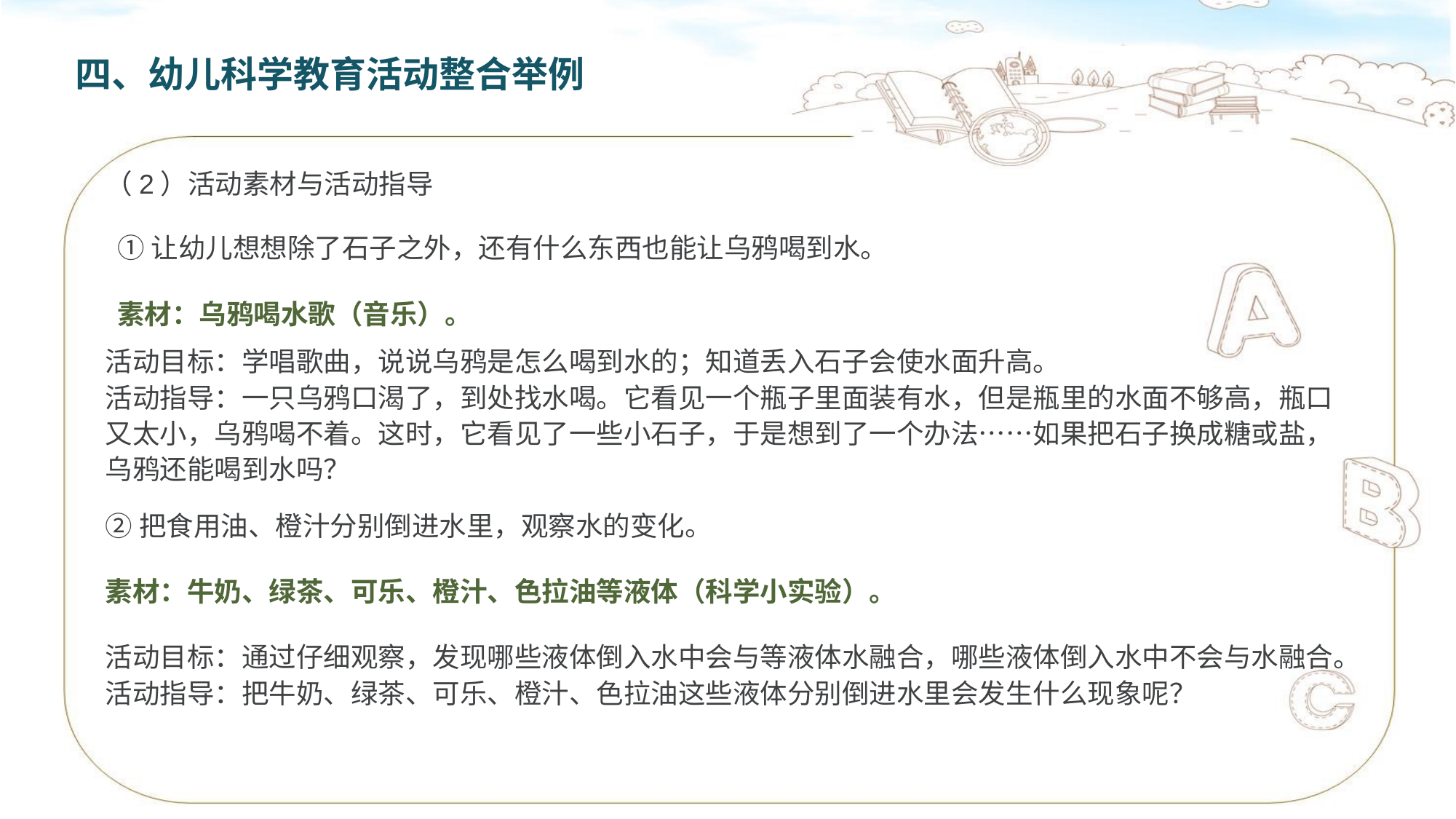

四、幼儿科学教育活动整合举例
（2）活动素材与活动指导
①让幼儿想想除了石子之外，还有什么东西也能让乌鸦喝到水。
素材：乌鸦喝水歌（音乐）。
活动目标：学唱歌曲，说说乌鸦是怎么喝到水的；知道丢入石子会使水面升高。
活动指导：一只乌鸦口渴了，到处找水喝。它看见一个瓶子里面装有水，但是瓶里的水面不够高，瓶口又太小，乌鸦喝不着。这时，它看见了一些小石子，于是想到了一个办法……如果把石子换成糖或盐，乌鸦还能喝到水吗？
②把食用油、橙汁分别倒进水里，观察水的变化。
素材：牛奶、绿茶、可乐、橙汁、色拉油等液体（科学小实验）。
活动目标：通过仔细观察，发现哪些液体倒入水中会与等液体水融合，哪些液体倒入水中不会与水融合。
活动指导：把牛奶、绿茶、可乐、橙汁、色拉油这些液体分别倒进水里会发生什么现象呢？